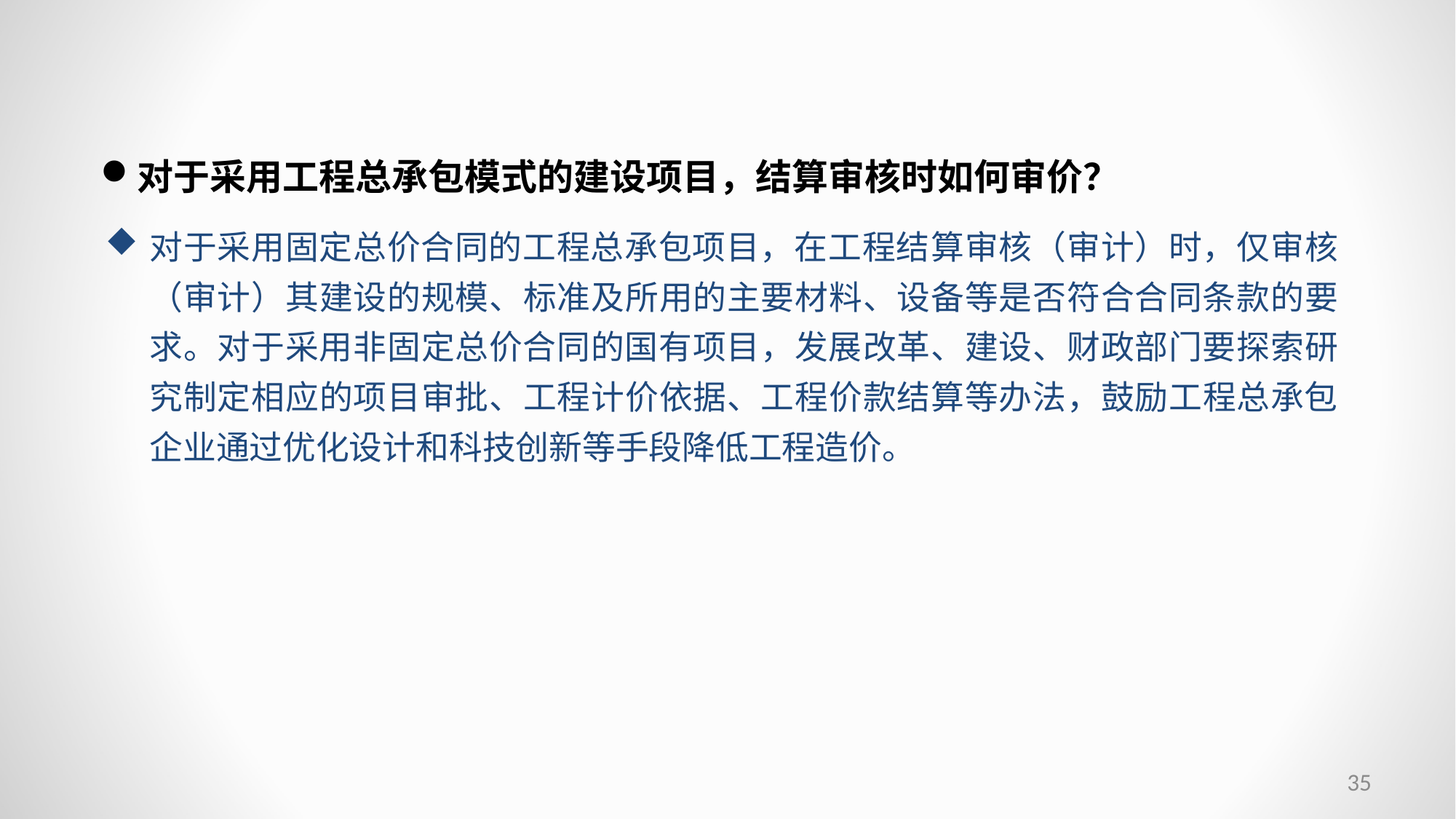

对于采用工程总承包模式的建设项目，结算审核时如何审价？
对于采用固定总价合同的工程总承包项目，在工程结算审核（审计）时，仅审核（审计）其建设的规模、标准及所用的主要材料、设备等是否符合合同条款的要求。对于采用非固定总价合同的国有项目，发展改革、建设、财政部门要探索研究制定相应的项目审批、工程计价依据、工程价款结算等办法，鼓励工程总承包企业通过优化设计和科技创新等手段降低工程造价。

35